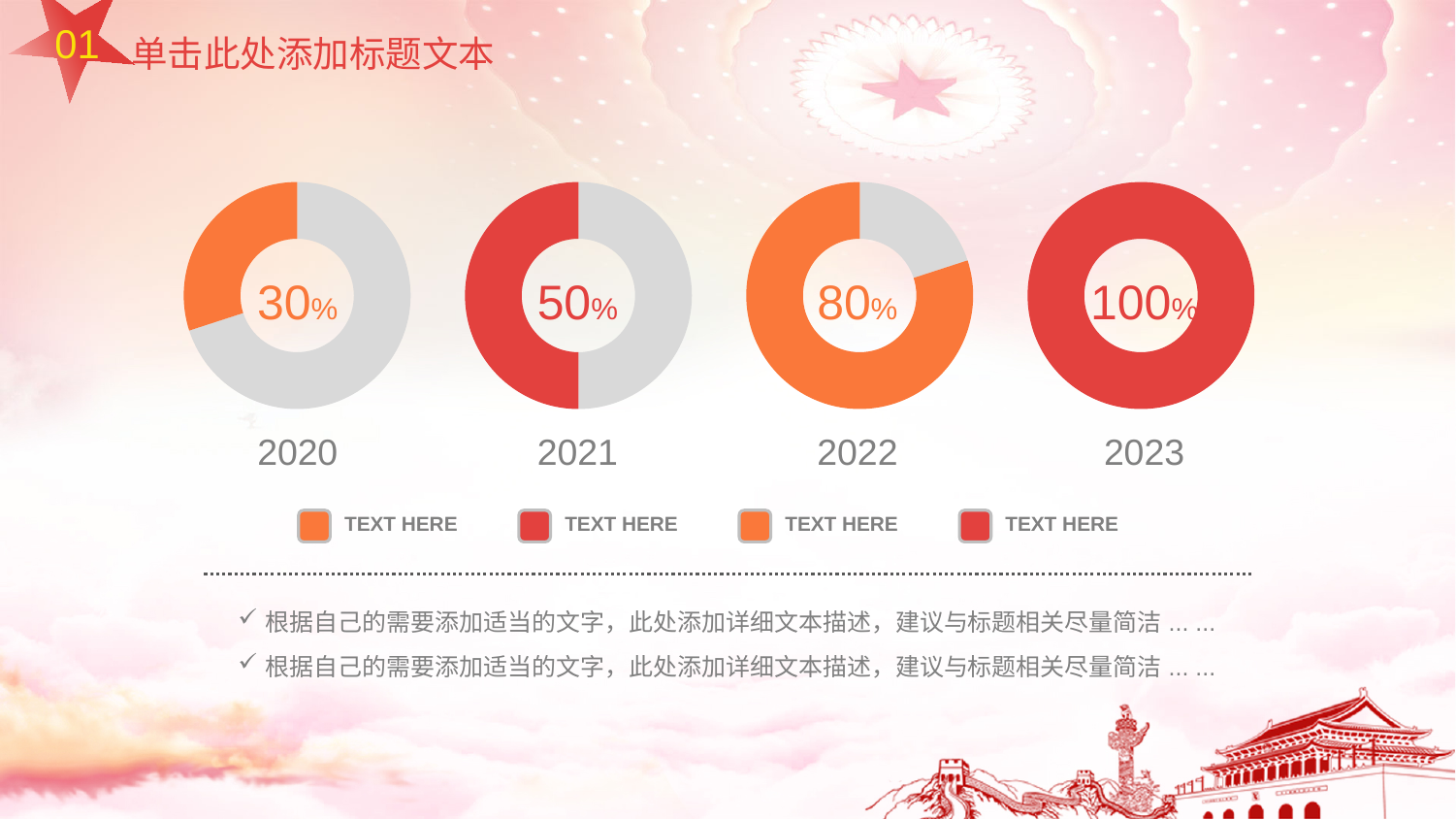

01
单击此处添加标题文本

### Chart

| Category | 列1 |
|---|---|
| 第一季度 | 70.0 |
| 第二季度 | 30.0 |

### Chart

| Category | 列1 |
|---|---|
| 第一季度 | 50.0 |
| 第二季度 | 50.0 |

### Chart

| Category | 列1 |
|---|---|
| 第一季度 | 20.0 |
| 第二季度 | 80.0 |

### Chart

| Category | 列1 |
|---|---|
| 第一季度 | 0.0 |
| 第二季度 | 100.0 |
30%
50%
80%
100%
2020
2021
2022
2023
TEXT HERE

TEXT HERE

TEXT HERE

TEXT HERE

根据自己的需要添加适当的文字，此处添加详细文本描述，建议与标题相关尽量简洁... ...
根据自己的需要添加适当的文字，此处添加详细文本描述，建议与标题相关尽量简洁... ...